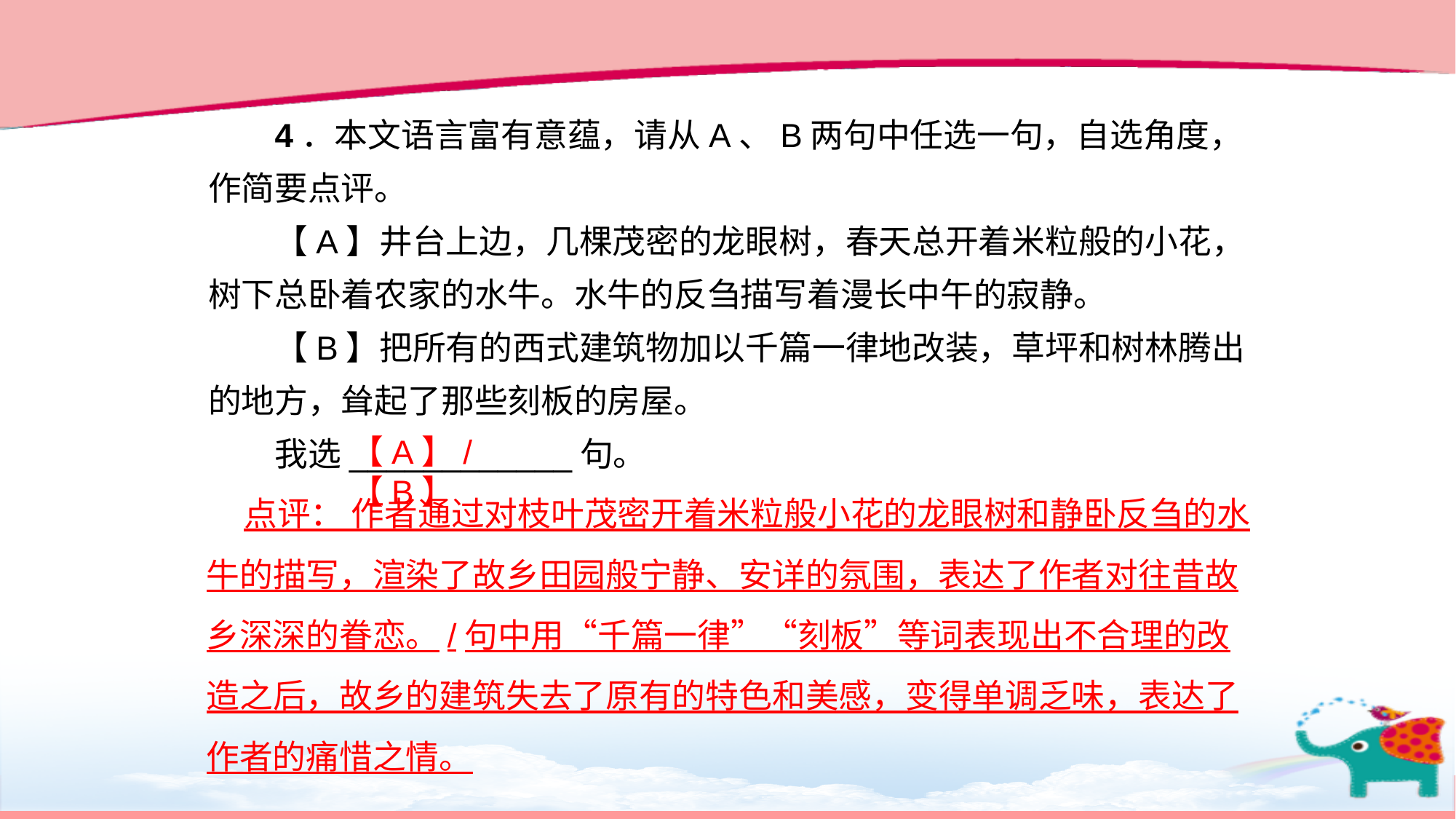

4．本文语言富有意蕴，请从A、B两句中任选一句，自选角度，作简要点评。
【A】井台上边，几棵茂密的龙眼树，春天总开着米粒般的小花，树下总卧着农家的水牛。水牛的反刍描写着漫长中午的寂静。
【B】把所有的西式建筑物加以千篇一律地改装，草坪和树林腾出的地方，耸起了那些刻板的房屋。
我选____________句。

【A】/【B】
    点评： 作者通过对枝叶茂密开着米粒般小花的龙眼树和静卧反刍的水牛的描写，渲染了故乡田园般宁静、安详的氛围，表达了作者对往昔故乡深深的眷恋。/句中用“千篇一律”“刻板”等词表现出不合理的改造之后，故乡的建筑失去了原有的特色和美感，变得单调乏味，表达了作者的痛惜之情。